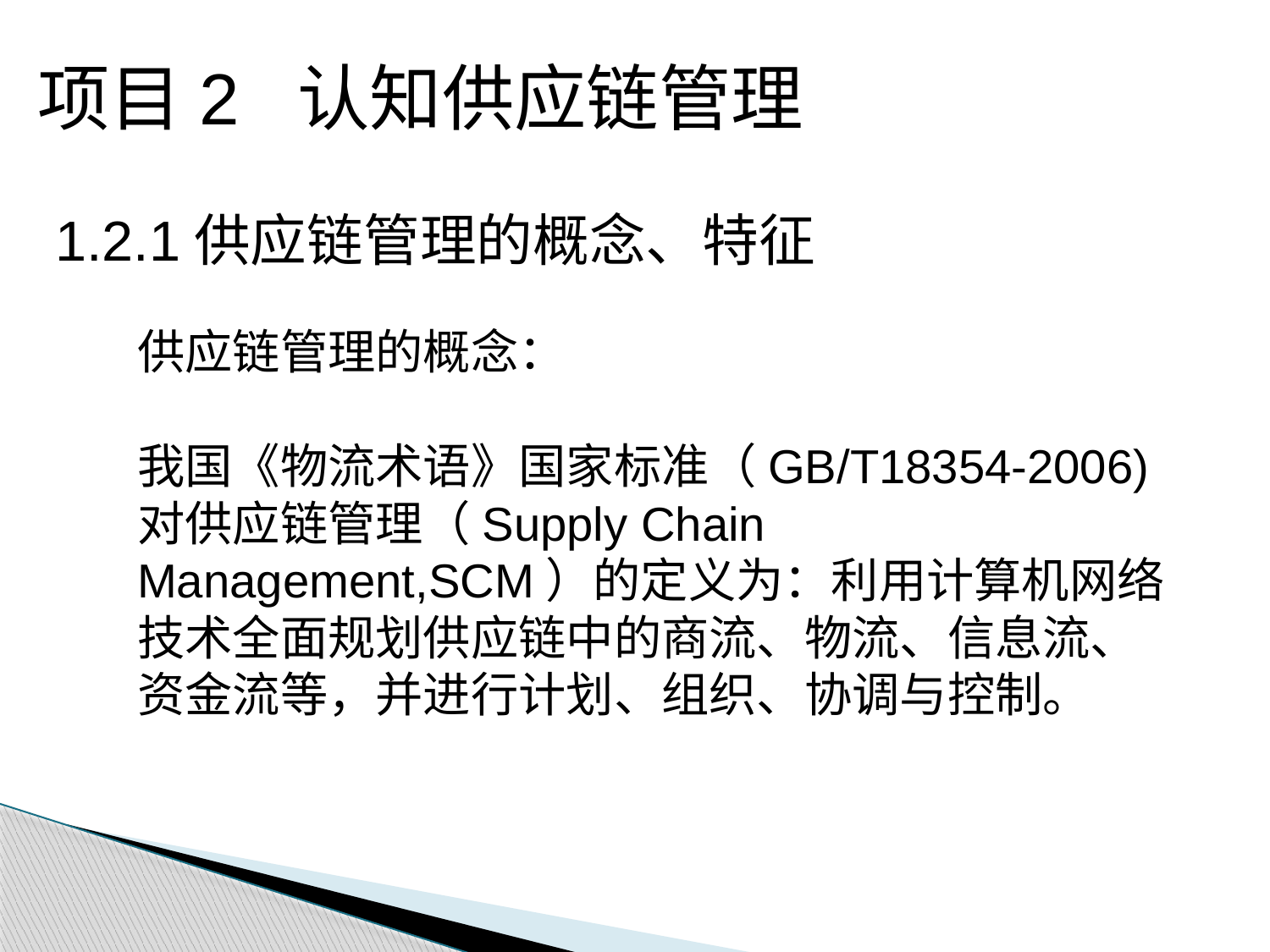

项目2  认知供应链管理
1.2.1供应链管理的概念、特征
供应链管理的概念：

我国《物流术语》国家标准（GB/T18354-2006)对供应链管理（Supply Chain Management,SCM）的定义为：利用计算机网络技术全面规划供应链中的商流、物流、信息流、资金流等，并进行计划、组织、协调与控制。